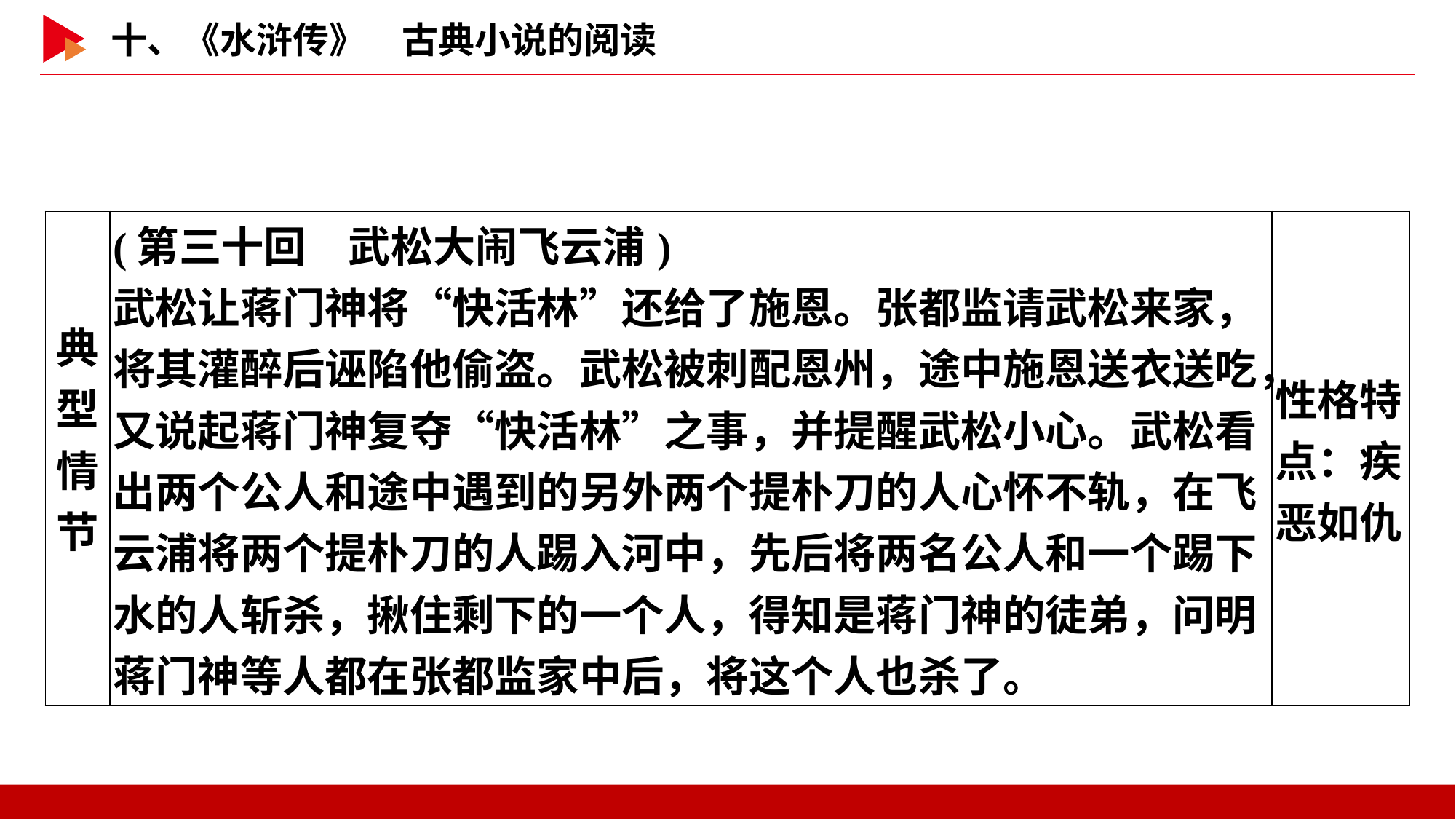

| 典型 情节 | (第三十回　武松大闹飞云浦) 武松让蒋门神将“快活林”还给了施恩。张都监请武松来家，将其灌醉后诬陷他偷盗。武松被刺配恩州，途中施恩送衣送吃，又说起蒋门神复夺“快活林”之事，并提醒武松小心。武松看出两个公人和途中遇到的另外两个提朴刀的人心怀不轨，在飞云浦将两个提朴刀的人踢入河中，先后将两名公人和一个踢下水的人斩杀，揪住剩下的一个人，得知是蒋门神的徒弟，问明蒋门神等人都在张都监家中后，将这个人也杀了。 | 性格特点：疾恶如仇 |
| --- | --- | --- |